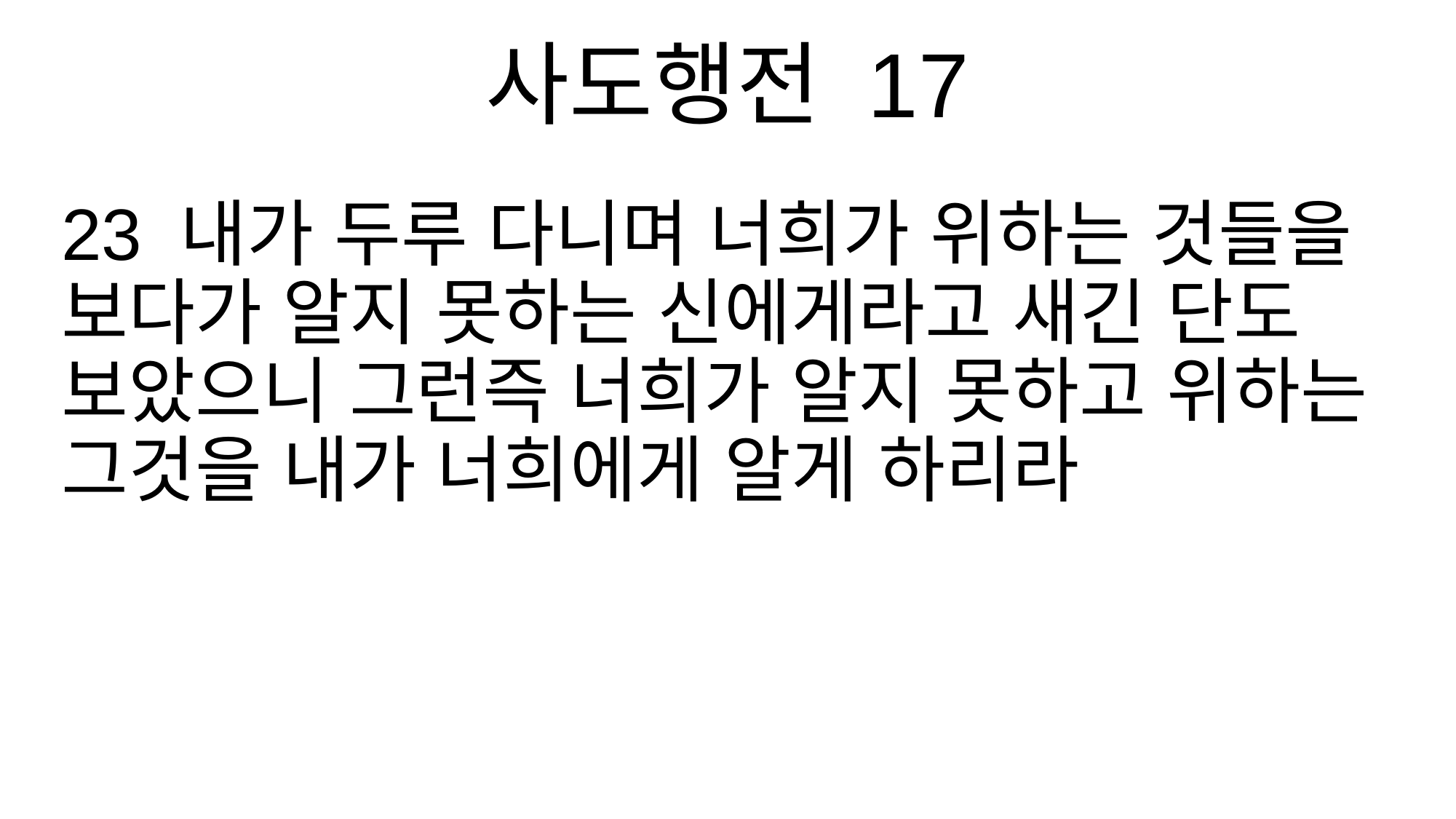

사도행전 17
23 내가 두루 다니며 너희가 위하는 것들을 보다가 알지 못하는 신에게라고 새긴 단도 보았으니 그런즉 너희가 알지 못하고 위하는 그것을 내가 너희에게 알게 하리라